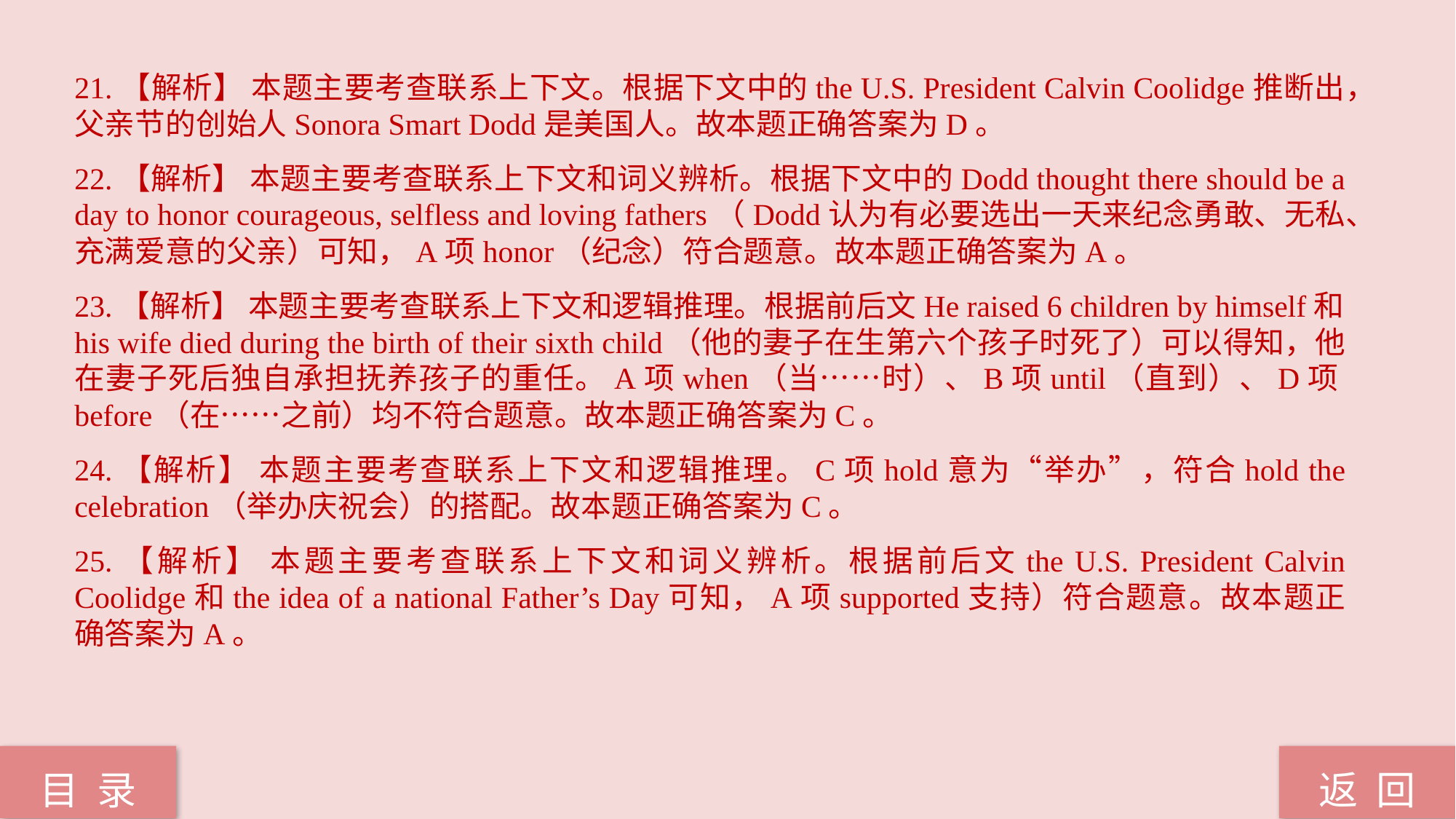

21.【解析】 本题主要考查联系上下文。根据下文中的the U.S. President Calvin Coolidge推断出，父亲节的创始人Sonora Smart Dodd是美国人。故本题正确答案为D。
22.【解析】 本题主要考查联系上下文和词义辨析。根据下文中的Dodd thought there should be a day to honor courageous, selfless and loving fathers（Dodd认为有必要选出一天来纪念勇敢、无私、充满爱意的父亲）可知，A项honor（纪念）符合题意。故本题正确答案为A。
23.【解析】 本题主要考查联系上下文和逻辑推理。根据前后文He raised 6 children by himself和his wife died during the birth of their sixth child（他的妻子在生第六个孩子时死了）可以得知，他在妻子死后独自承担抚养孩子的重任。A项when（当……时）、B项until（直到）、D项before（在……之前）均不符合题意。故本题正确答案为C。
24.【解析】 本题主要考查联系上下文和逻辑推理。C项hold意为“举办”，符合hold the celebration（举办庆祝会）的搭配。故本题正确答案为C。
25.【解析】 本题主要考查联系上下文和词义辨析。根据前后文the U.S. President Calvin Coolidge和the idea of a national Father’s Day可知，A项supported支持）符合题意。故本题正确答案为A。

返  回